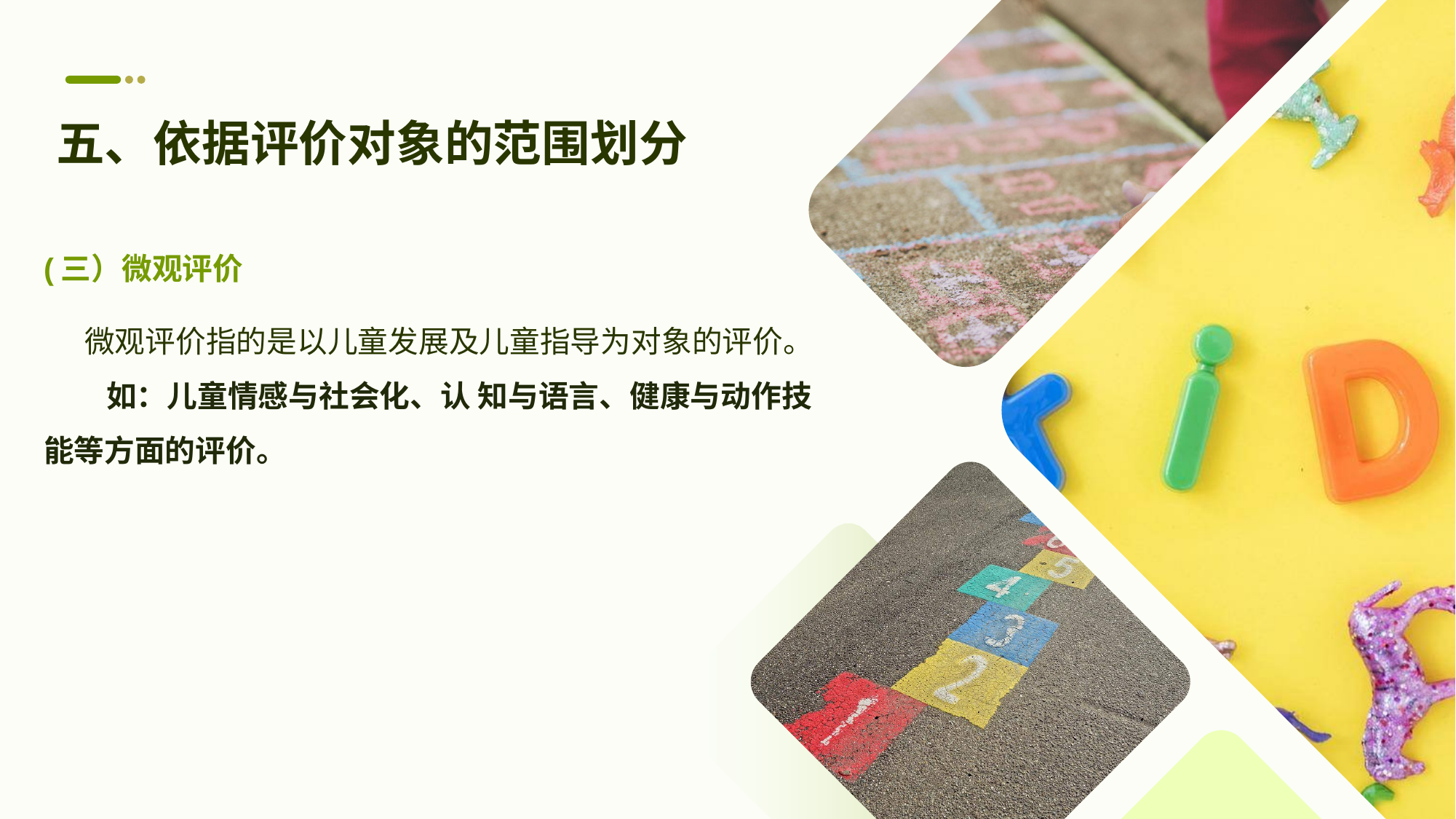

五、依据评价对象的范围划分

(三）微观评价
    微观评价指的是以儿童发展及儿童指导为对象的评价。
        如：儿童情感与社会化、认 知与语言、健康与动作技能等方面的评价。